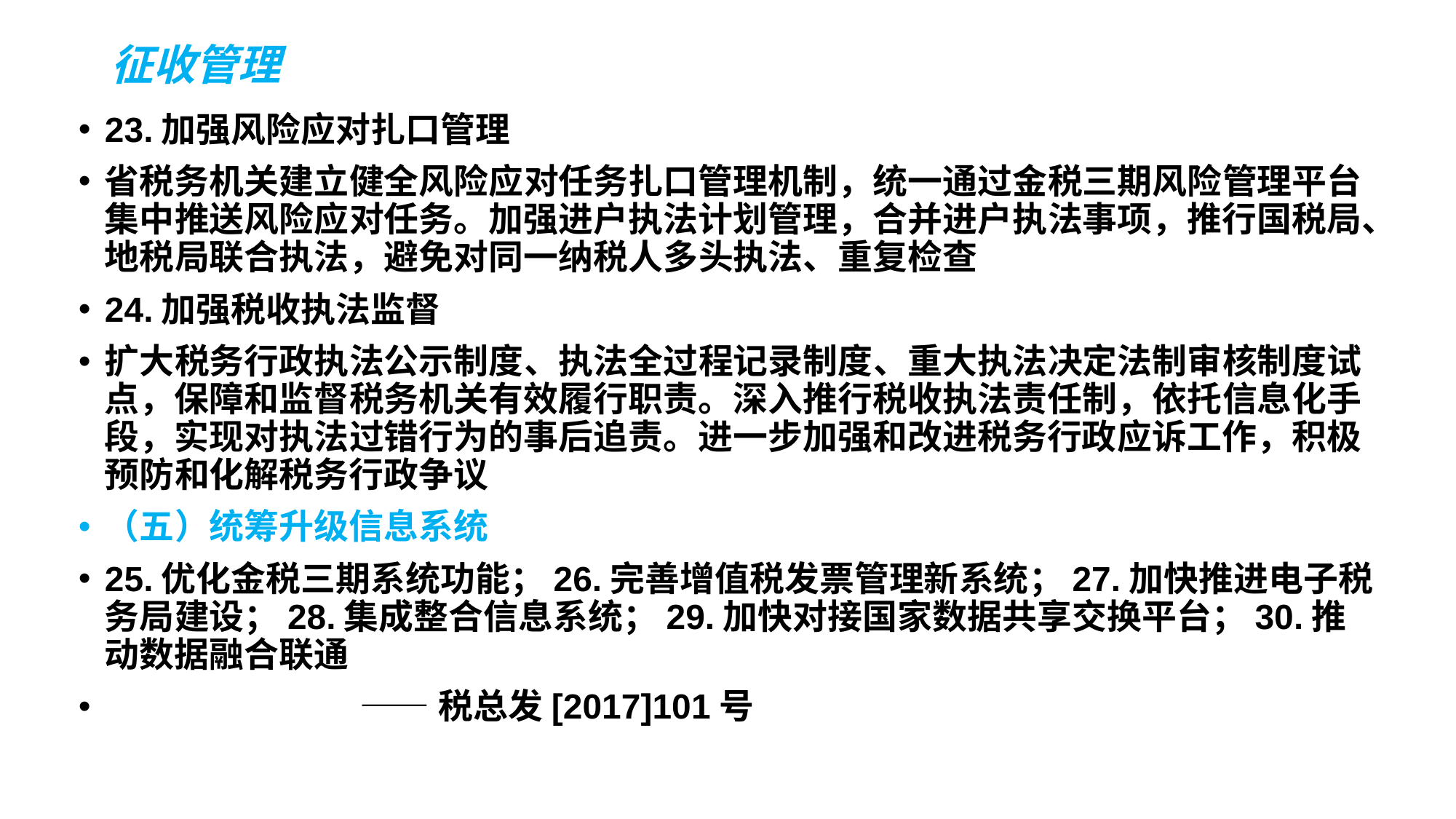

# 征收管理
23.加强风险应对扎口管理
省税务机关建立健全风险应对任务扎口管理机制，统一通过金税三期风险管理平台集中推送风险应对任务。加强进户执法计划管理，合并进户执法事项，推行国税局、地税局联合执法，避免对同一纳税人多头执法、重复检查
24.加强税收执法监督
扩大税务行政执法公示制度、执法全过程记录制度、重大执法决定法制审核制度试点，保障和监督税务机关有效履行职责。深入推行税收执法责任制，依托信息化手段，实现对执法过错行为的事后追责。进一步加强和改进税务行政应诉工作，积极预防和化解税务行政争议
（五）统筹升级信息系统
25.优化金税三期系统功能；26.完善增值税发票管理新系统；27.加快推进电子税务局建设；28.集成整合信息系统；29.加快对接国家数据共享交换平台；30.推动数据融合联通
                                ——税总发[2017]101号